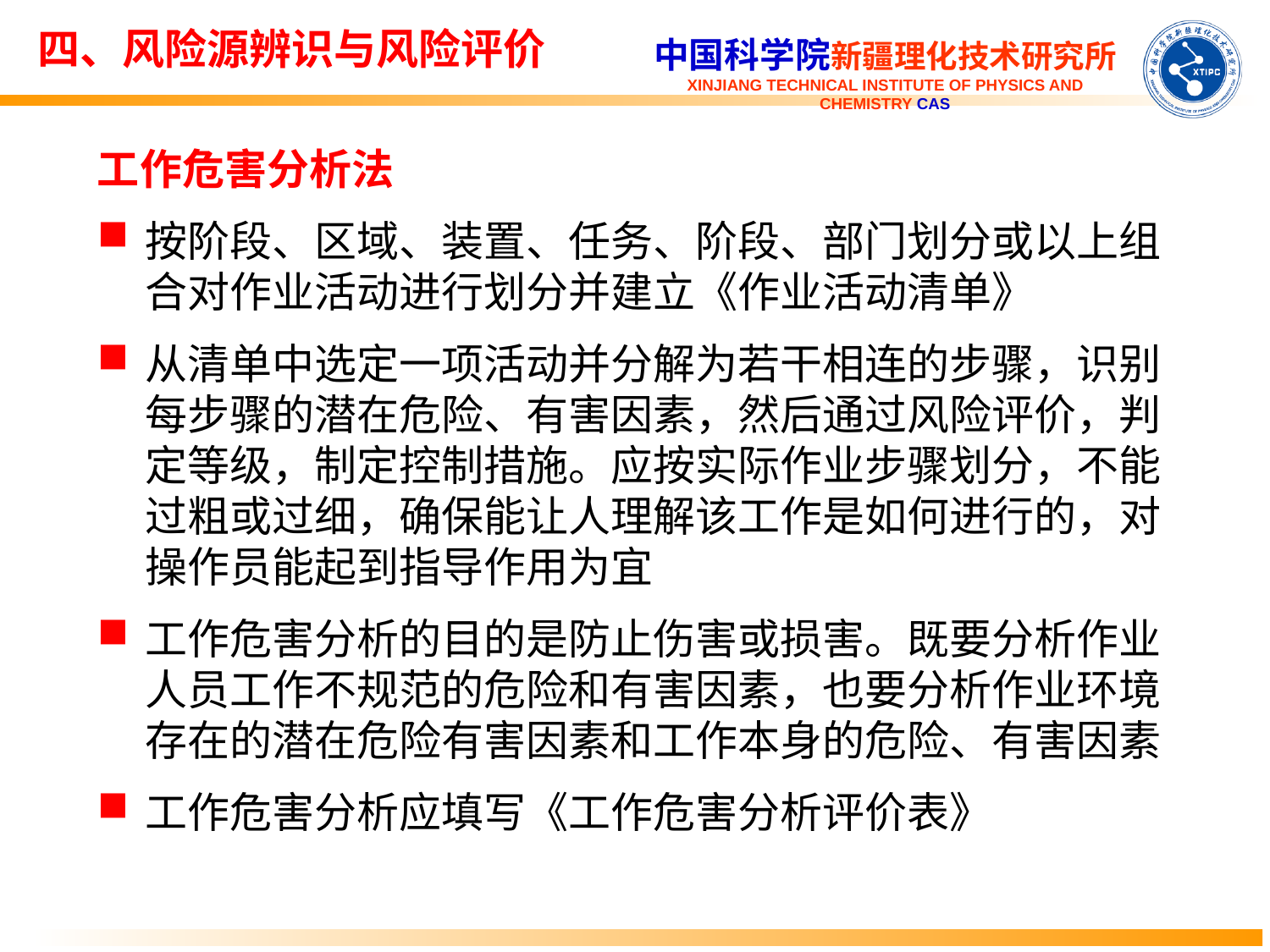

四、风险源辨识与风险评价
工作危害分析法
按阶段、区域、装置、任务、阶段、部门划分或以上组合对作业活动进行划分并建立《作业活动清单》
从清单中选定一项活动并分解为若干相连的步骤，识别每步骤的潜在危险、有害因素，然后通过风险评价，判定等级，制定控制措施。应按实际作业步骤划分，不能过粗或过细，确保能让人理解该工作是如何进行的，对操作员能起到指导作用为宜
工作危害分析的目的是防止伤害或损害。既要分析作业人员工作不规范的危险和有害因素，也要分析作业环境存在的潜在危险有害因素和工作本身的危险、有害因素
工作危害分析应填写《工作危害分析评价表》